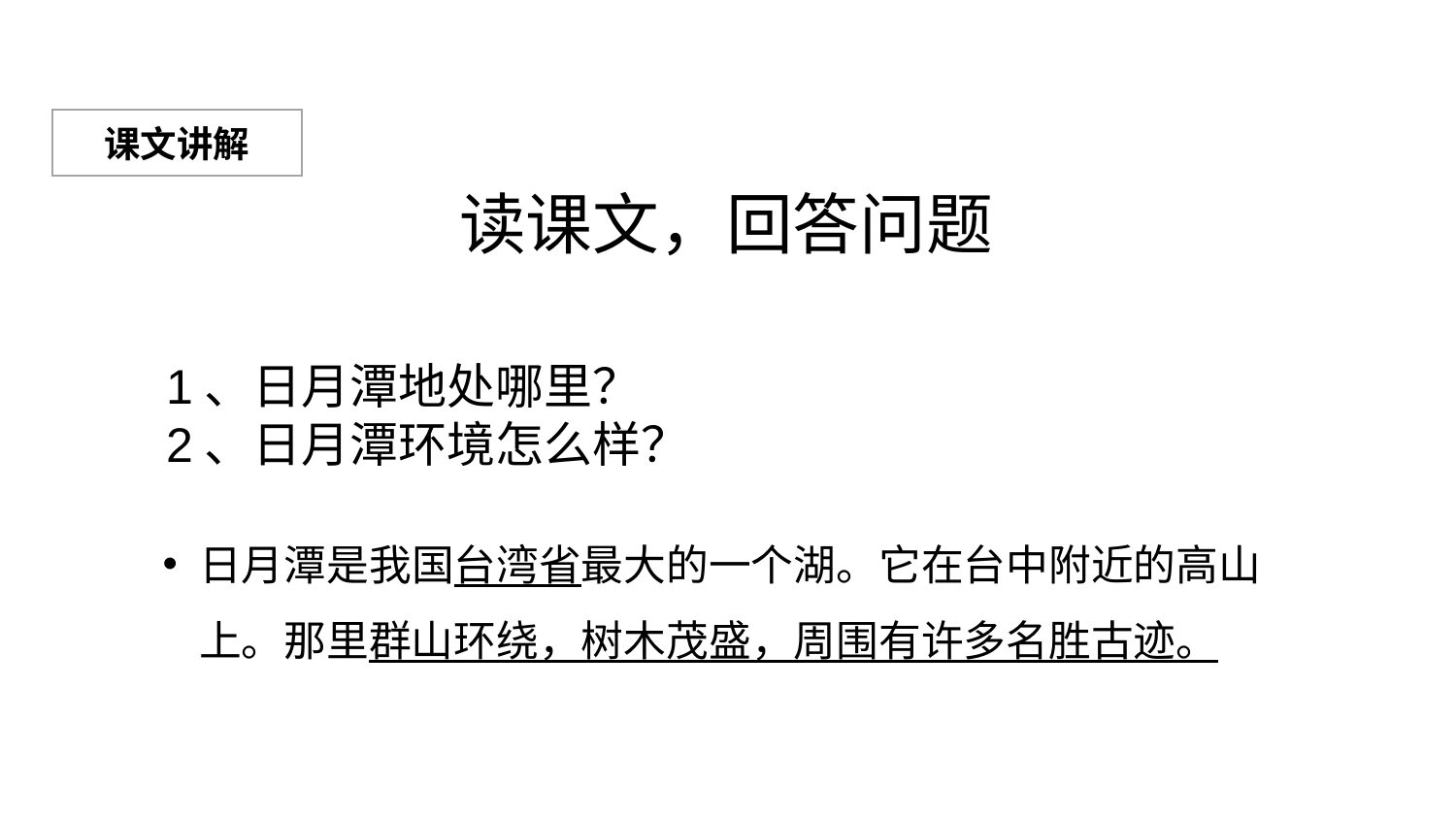

课文讲解
读课文，回答问题
1、日月潭地处哪里？
2、日月潭环境怎么样？

日月潭是我国台湾省最大的一个湖。它在台中附近的高山上。那里群山环绕，树木茂盛，周围有许多名胜古迹。